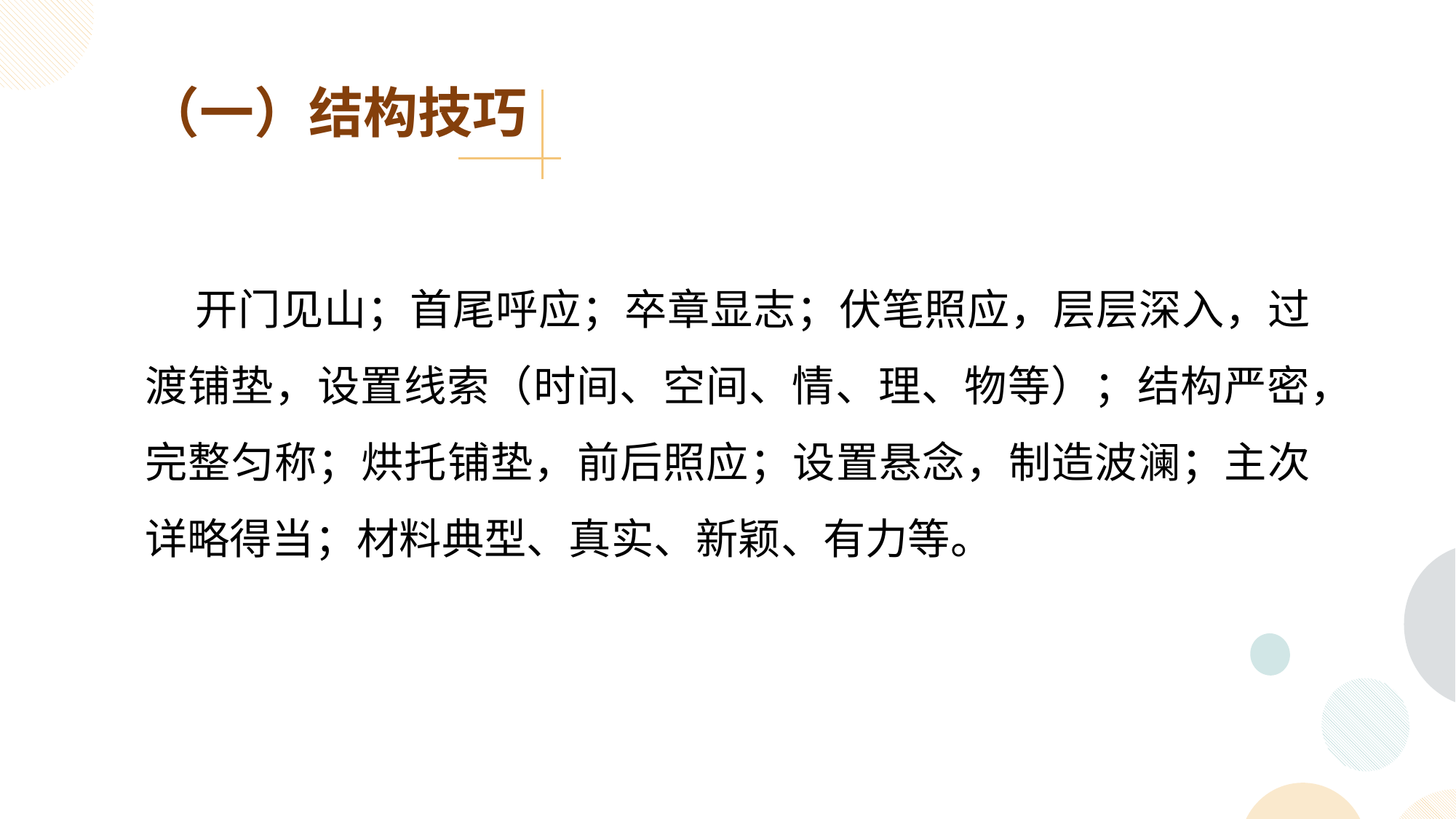

（一）结构技巧
    开门见山；首尾呼应；卒章显志；伏笔照应，层层深入，过渡铺垫，设置线索（时间、空间、情、理、物等）；结构严密，完整匀称；烘托铺垫，前后照应；设置悬念，制造波澜；主次详略得当；材料典型、真实、新颖、有力等。